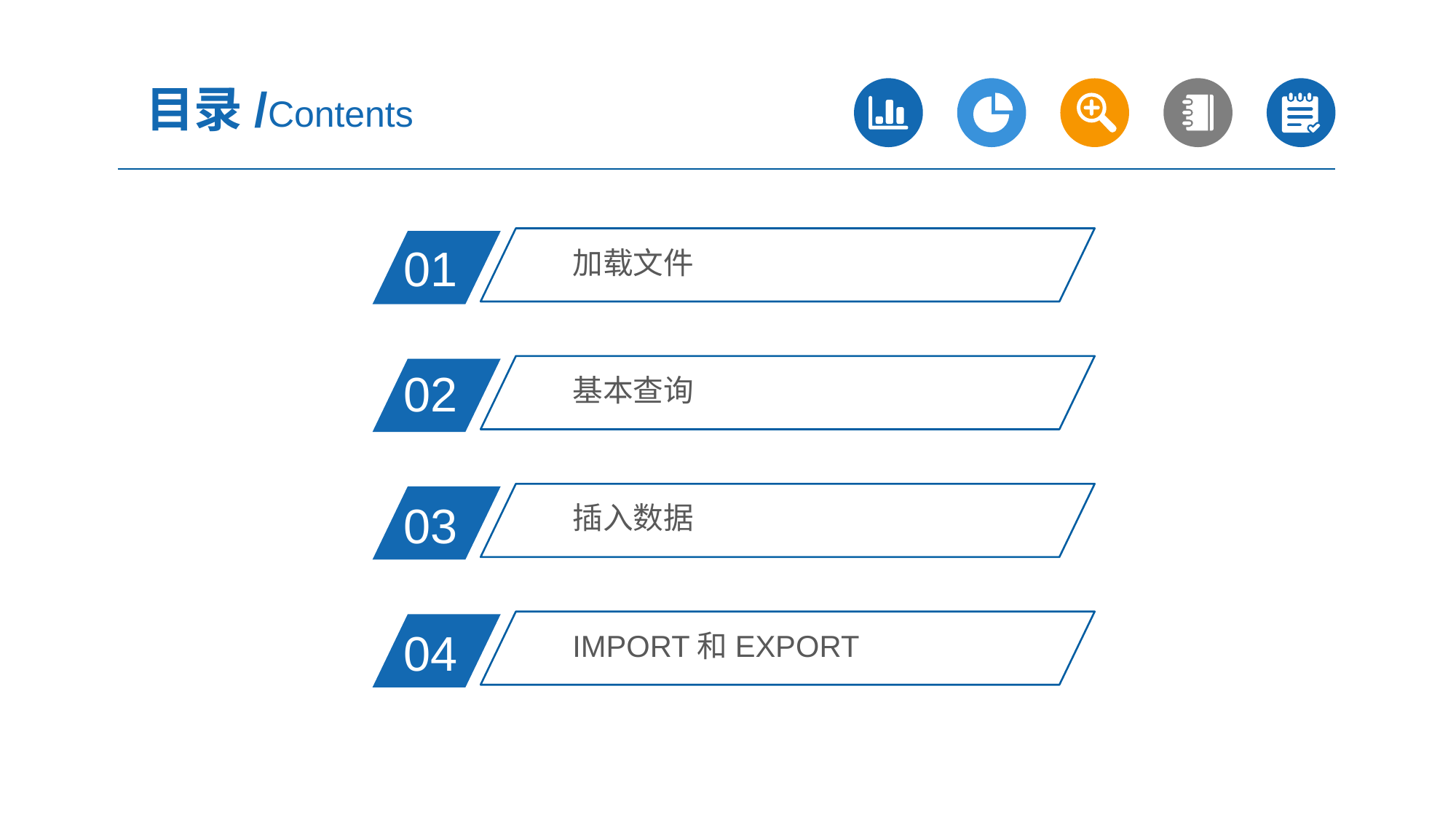

目录/Contents

加载文件

01

基本查询
02

插入数据

03

IMPORT和EXPORT

04